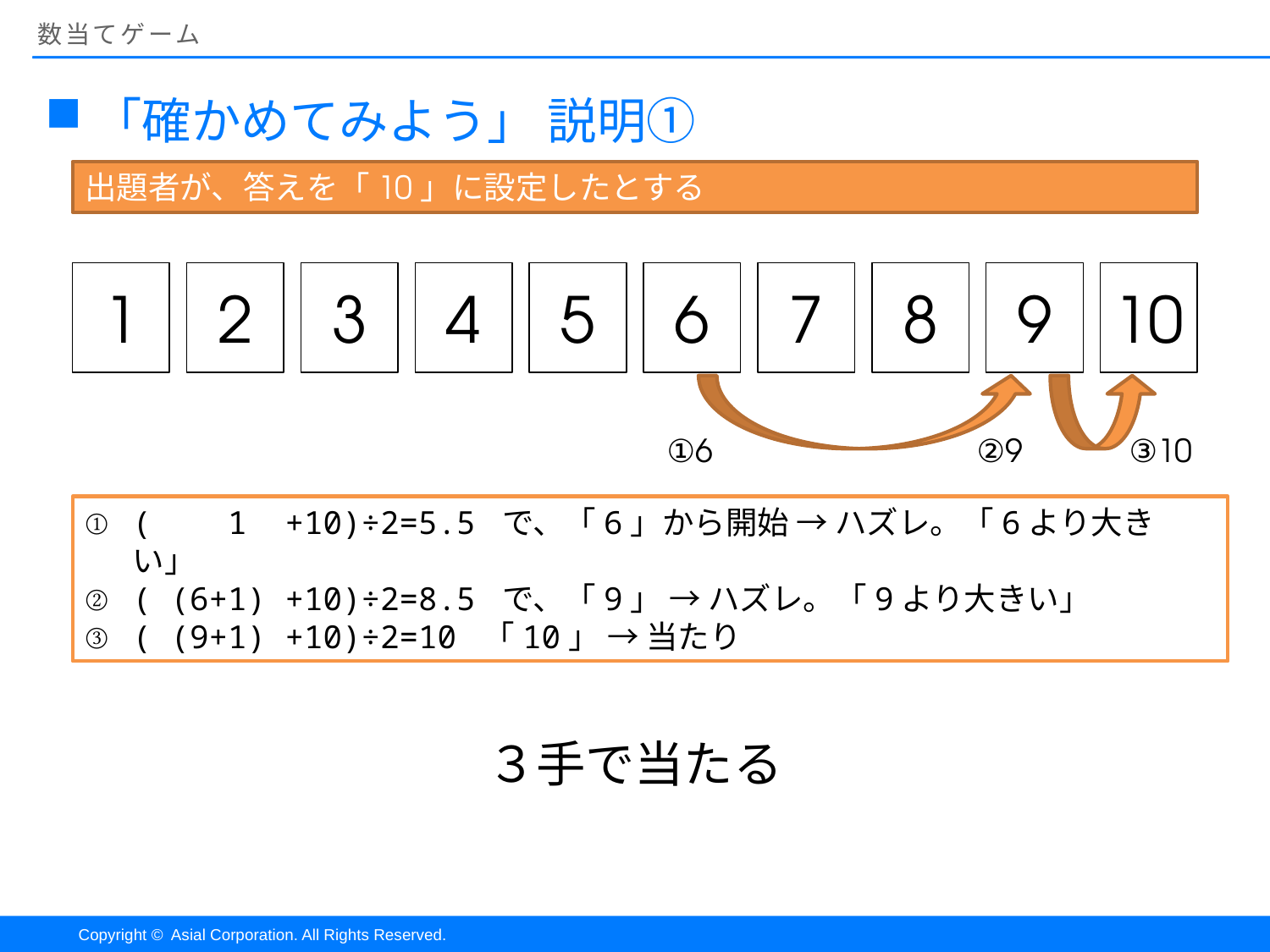

# 数当てゲーム

「確かめてみよう」 説明①

出題者が、答えを「10」に設定したとする
8
9
10
1
2
3
4
5
6
7

①6
②9
③10
(    1  +10)÷2=5.5 で、「6」から開始 → ハズレ。「6より大きい」
( (6+1) +10)÷2=8.5 で、「9」 → ハズレ。「9より大きい」
( (9+1) +10)÷2=10 「10」 → 当たり
３手で当たる